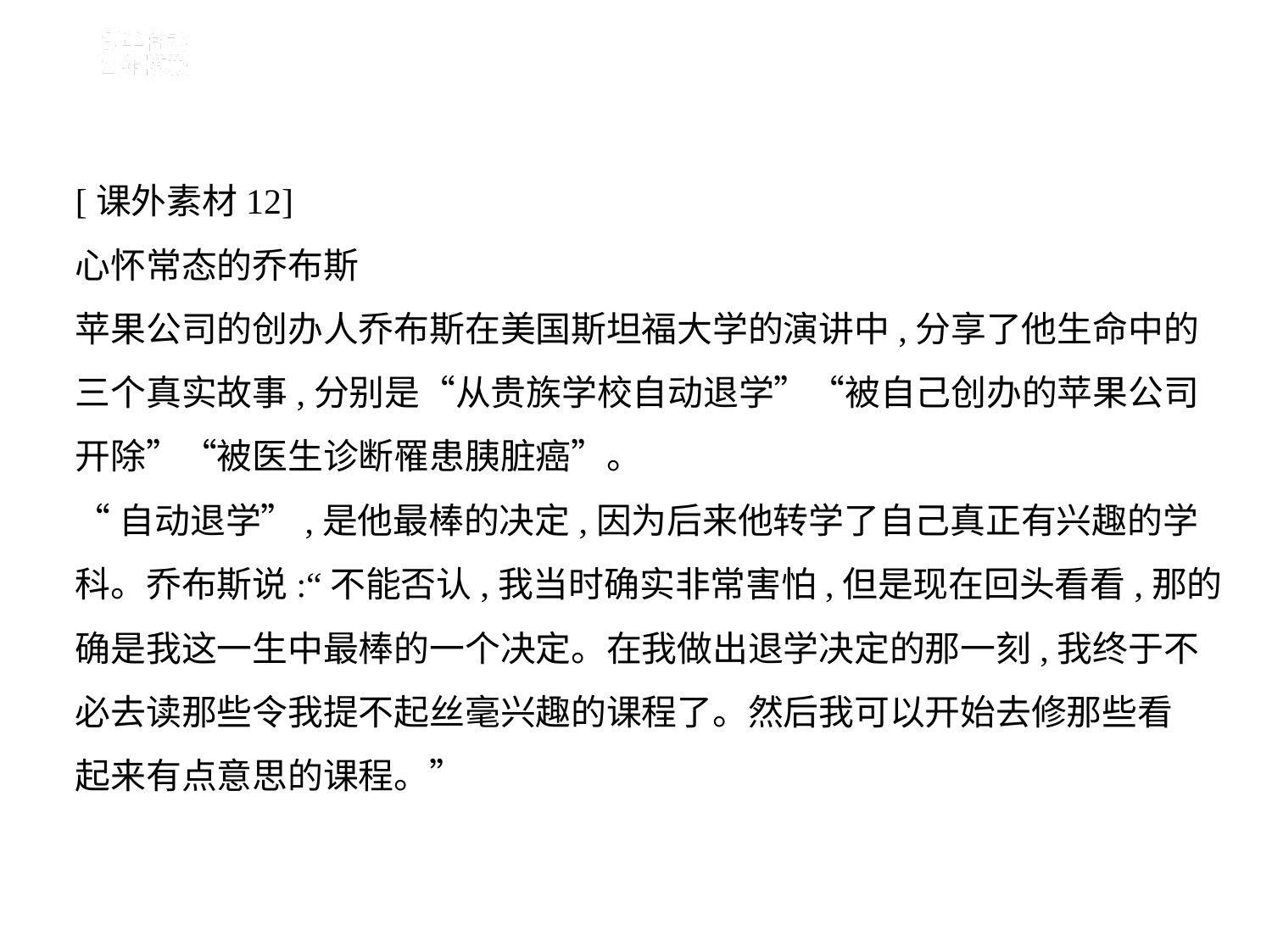

[课外素材12]
心怀常态的乔布斯
苹果公司的创办人乔布斯在美国斯坦福大学的演讲中,分享了他生命中的
三个真实故事,分别是“从贵族学校自动退学”“被自己创办的苹果公司
开除”“被医生诊断罹患胰脏癌”。
“自动退学”,是他最棒的决定,因为后来他转学了自己真正有兴趣的学
科。乔布斯说:“不能否认,我当时确实非常害怕,但是现在回头看看,那的
确是我这一生中最棒的一个决定。在我做出退学决定的那一刻,我终于不
必去读那些令我提不起丝毫兴趣的课程了。然后我可以开始去修那些看
起来有点意思的课程。”